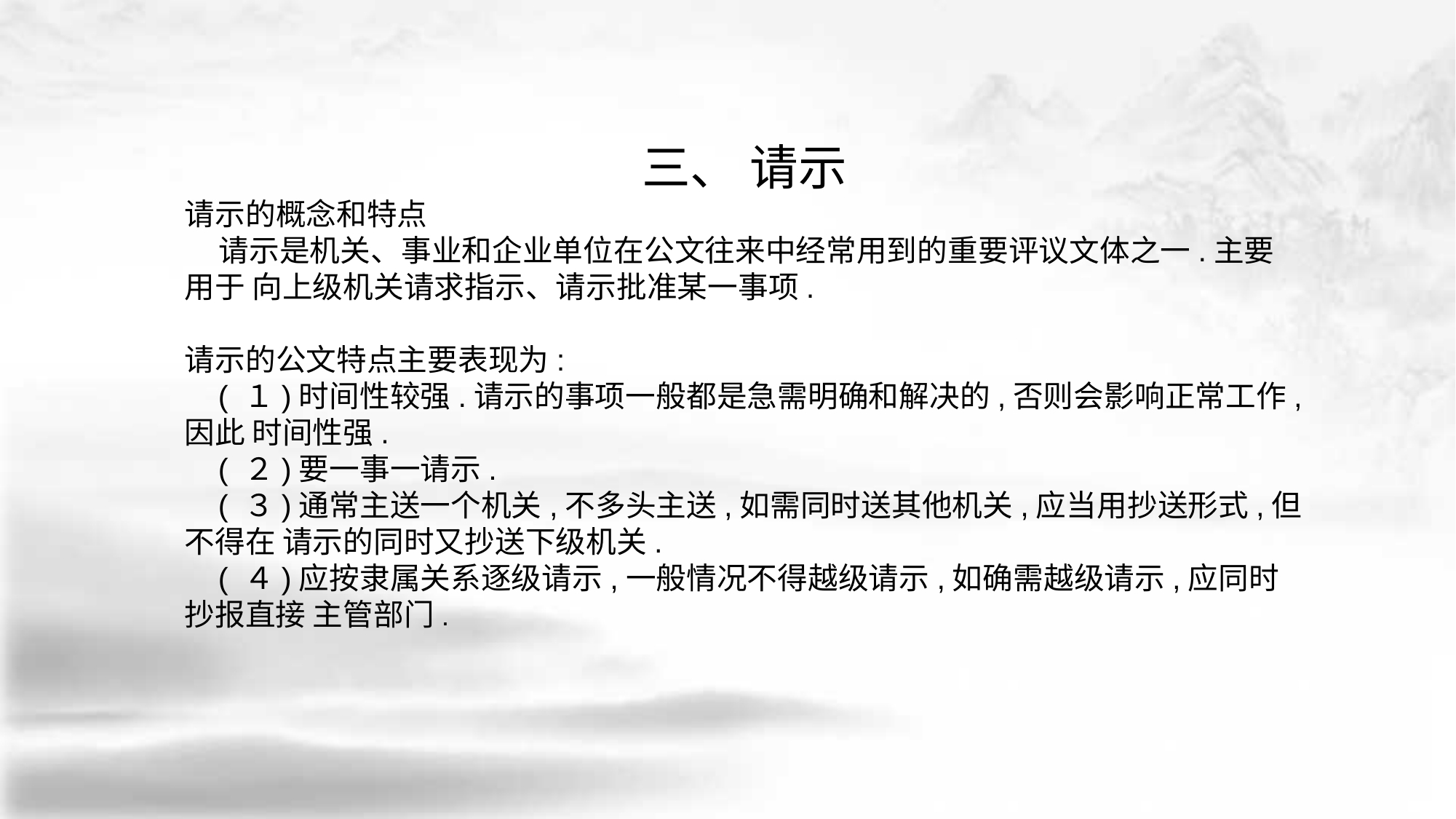

三、 请示
请示的概念和特点
    请示是机关、事业和企业单位在公文往来中经常用到的重要评议文体之一.主要用于 向上级机关请求指示、请示批准某一事项.

请示的公文特点主要表现为:
    ( １)时间性较强.请示的事项一般都是急需明确和解决的,否则会影响正常工作,因此 时间性强.
    ( ２)要一事一请示.
    ( ３)通常主送一个机关,不多头主送,如需同时送其他机关,应当用抄送形式,但不得在 请示的同时又抄送下级机关.
    ( ４)应按隶属关系逐级请示,一般情况不得越级请示,如确需越级请示,应同时抄报直接 主管部门.